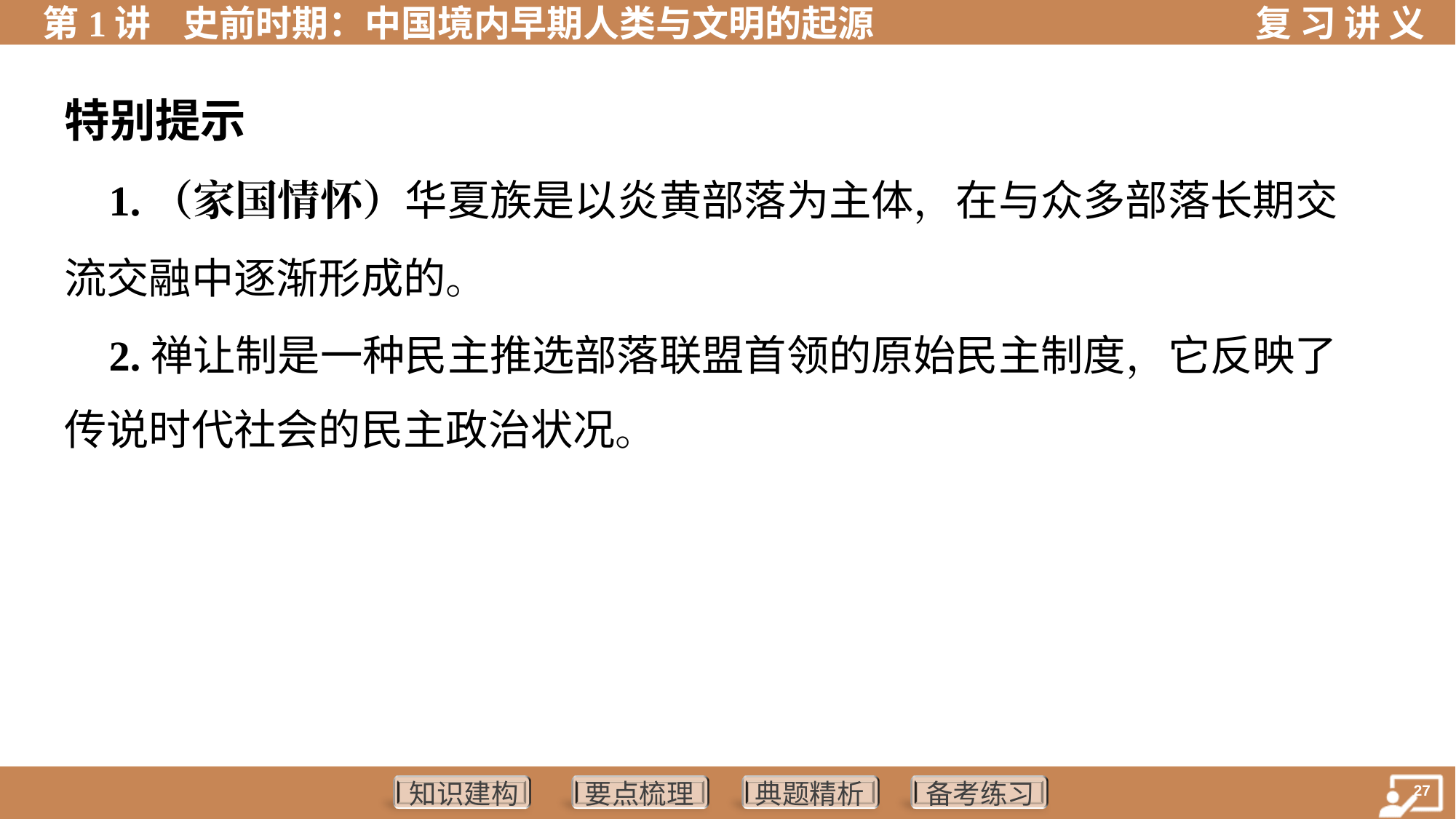

特别提示
    1.（家国情怀）华夏族是以炎黄部落为主体，在与众多部落长期交
流交融中逐渐形成的。
    2.禅让制是一种民主推选部落联盟首领的原始民主制度，它反映了
传说时代社会的民主政治状况。